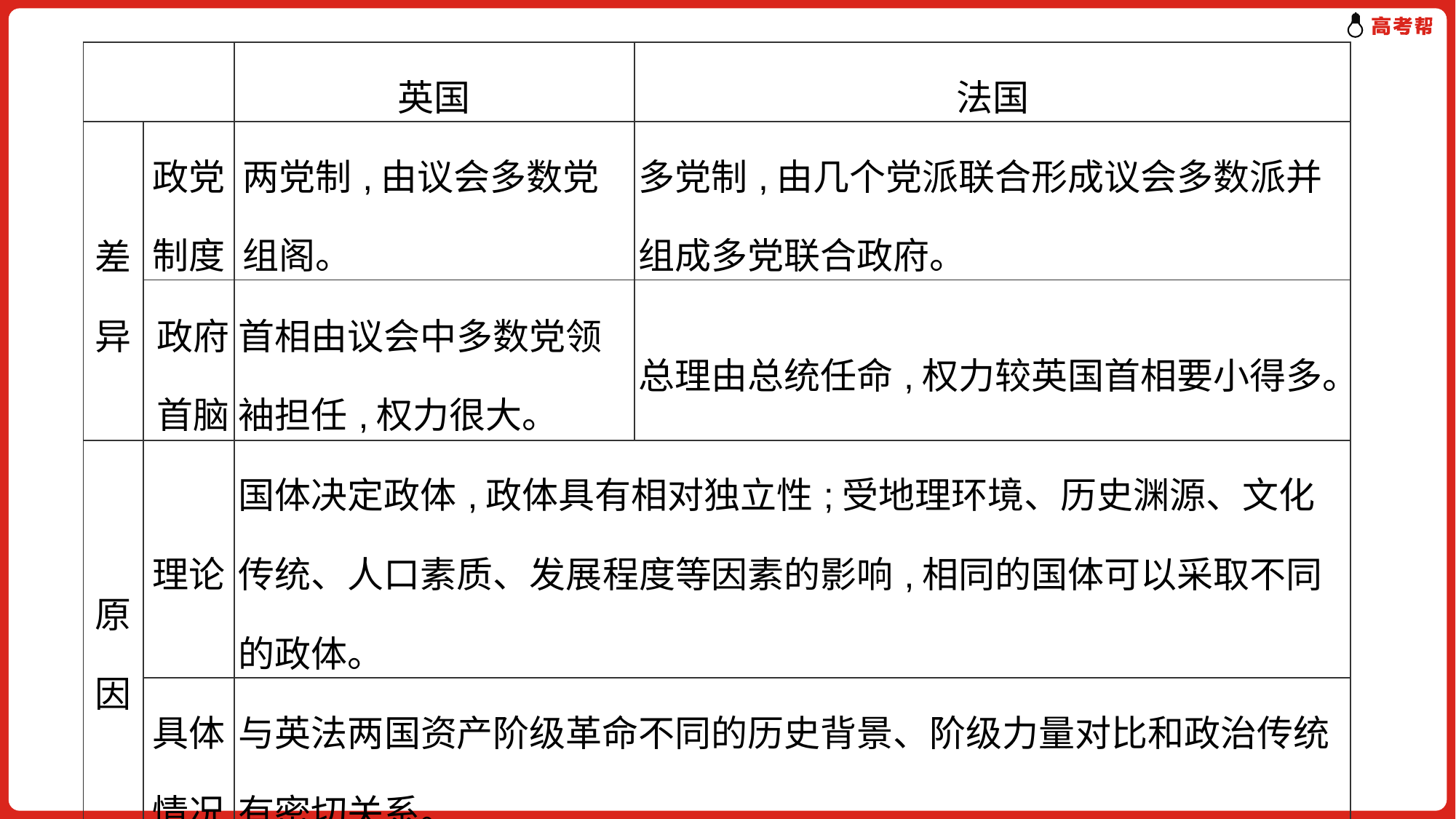

|  |  | 英国 | 法国 |
| --- | --- | --- | --- |
| 差异 | 政党制度 | 两党制,由议会多数党组阁。 | 多党制,由几个党派联合形成议会多数派并组成多党联合政府。 |
|  | 政府首脑 | 首相由议会中多数党领袖担任,权力很大。 | 总理由总统任命,权力较英国首相要小得多。 |
| 原因 | 理论 | 国体决定政体,政体具有相对独立性;受地理环境、历史渊源、文化传统、人口素质、发展程度等因素的影响,相同的国体可以采取不同的政体。 |  |
|  | 具体情况 | 与英法两国资产阶级革命不同的历史背景、阶级力量对比和政治传统有密切关系。 |  |